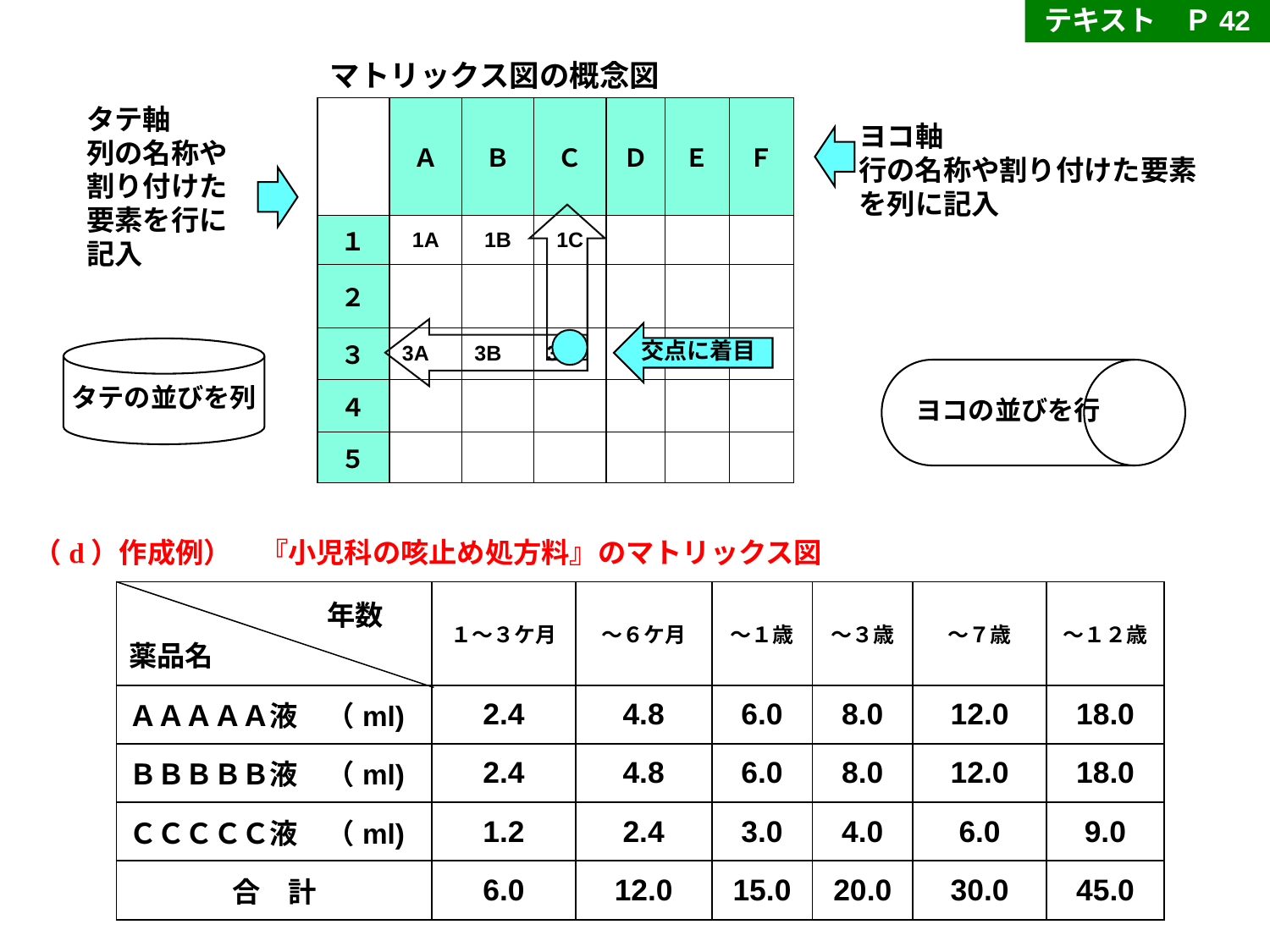

テキスト　Ｐ42
マトリックス図の概念図
タテ軸
列の名称や割り付けた要素を行に記入
|  | Ａ | Ｂ | Ｃ | Ｄ | Ｅ | Ｆ |
| --- | --- | --- | --- | --- | --- | --- |
| １ | 1A | 1B | 1C |  |  |  |
| ２ |  |  |  |  |  |  |
| ３ | 3A | 3B | 3C |  |  |  |
| ４ |  |  |  |  |  |  |
| ５ |  |  |  |  |  |  |
ヨコ軸
行の名称や割り付けた要素を列に記入

交点に着目

タテの並びを列
ヨコの並びを行
（d）作成例）　『小児科の咳止め処方料』のマトリックス図
| 年数 薬品名 | １～３ケ月 | ～６ケ月 | ～１歳 | ～３歳 | ～７歳 | ～１２歳 |
| --- | --- | --- | --- | --- | --- | --- |
| ＡＡＡＡＡ液　（ml) | 2.4 | 4.8 | 6.0 | 8.0 | 12.0 | 18.0 |
| ＢＢＢＢＢ液　（ml) | 2.4 | 4.8 | 6.0 | 8.0 | 12.0 | 18.0 |
| ＣＣＣＣＣ液　（ml) | 1.2 | 2.4 | 3.0 | 4.0 | 6.0 | 9.0 |
| 合　計 | 6.0 | 12.0 | 15.0 | 20.0 | 30.0 | 45.0 |